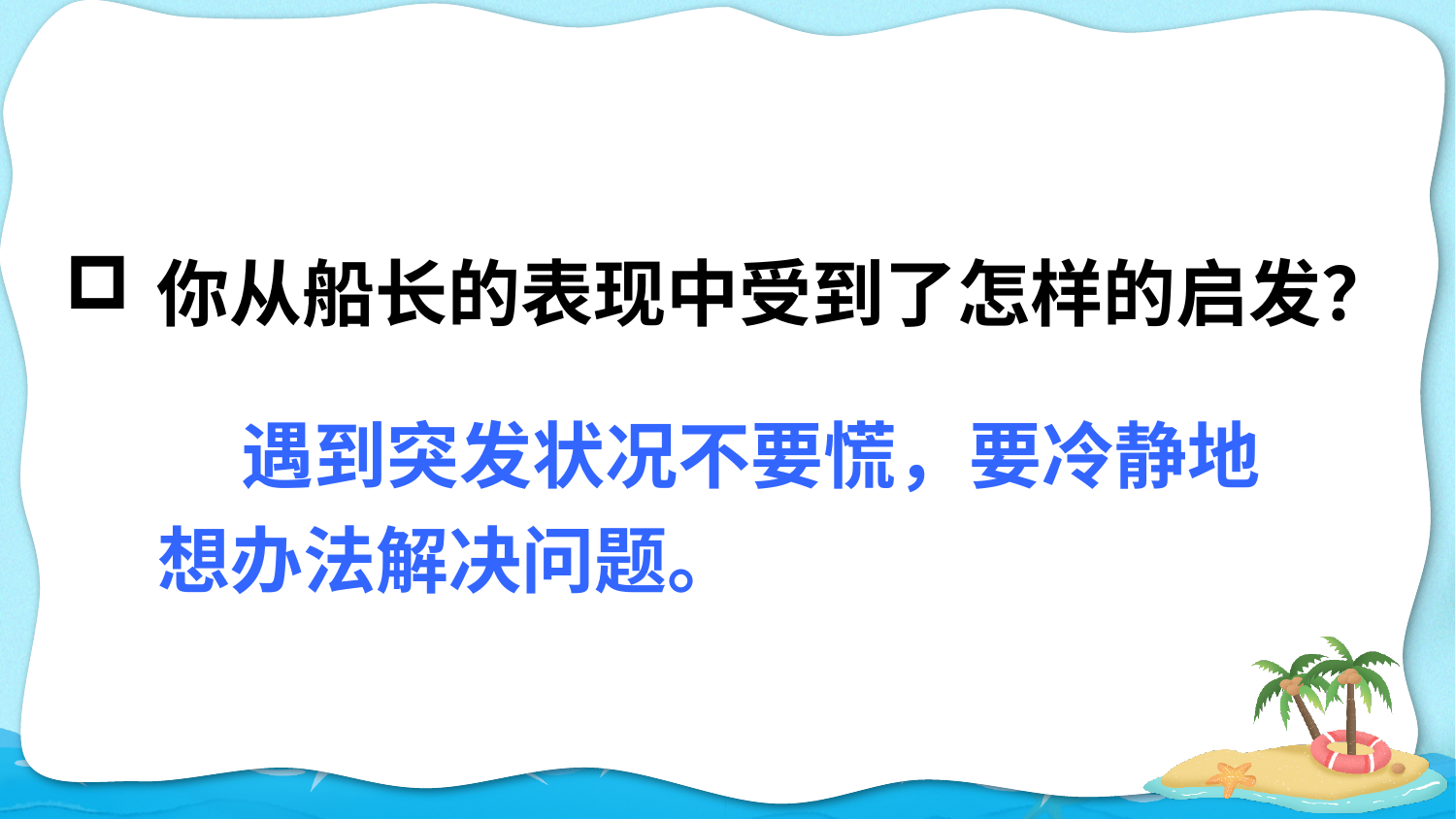

你从船长的表现中受到了怎样的启发？
    遇到突发状况不要慌，要冷静地想办法解决问题。